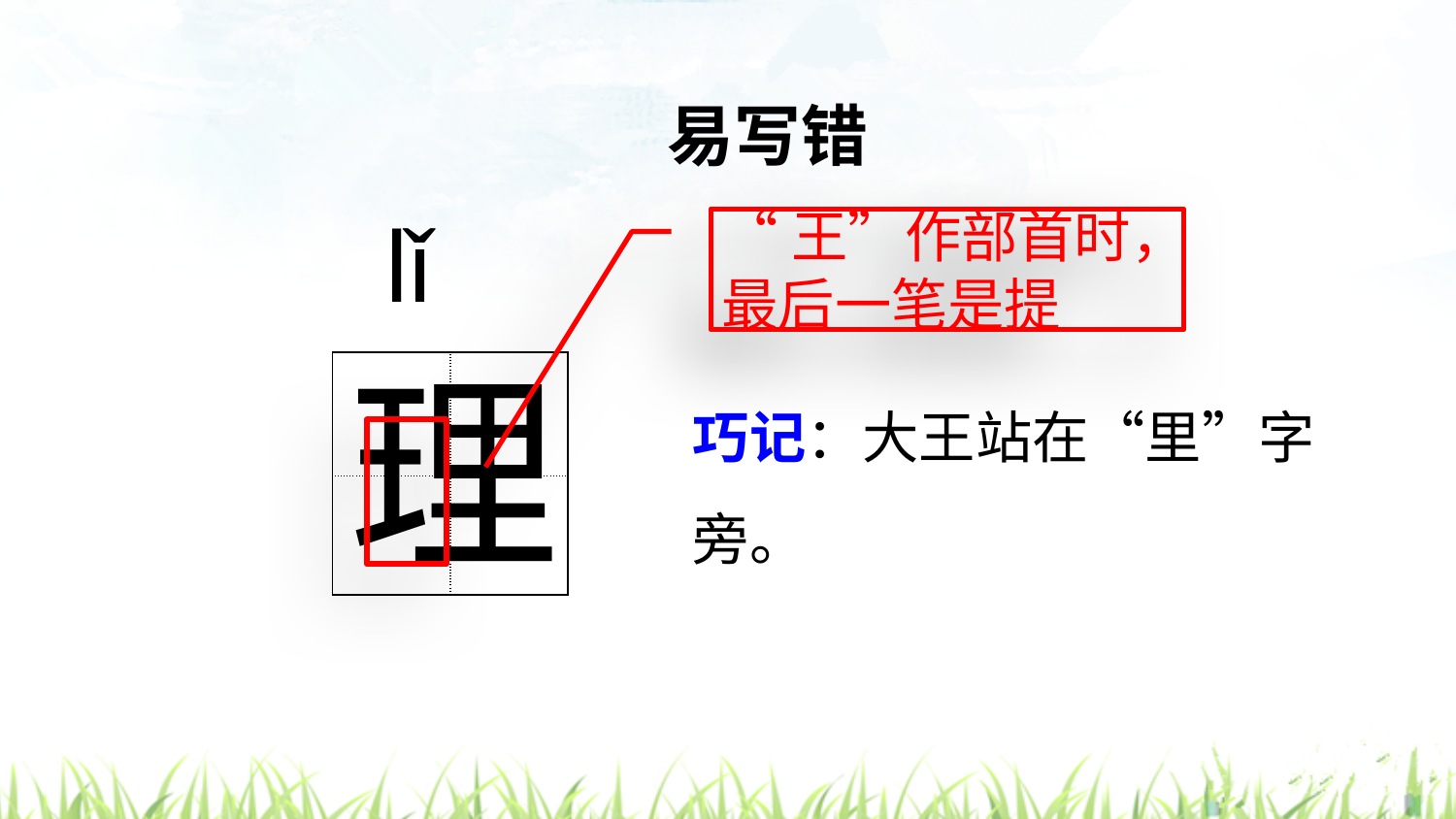

易写错
 lǐ
“王”作部首时，最后一笔是提
理
|  |  |
| --- | --- |
|  |  |
巧记：大王站在“里”字旁。